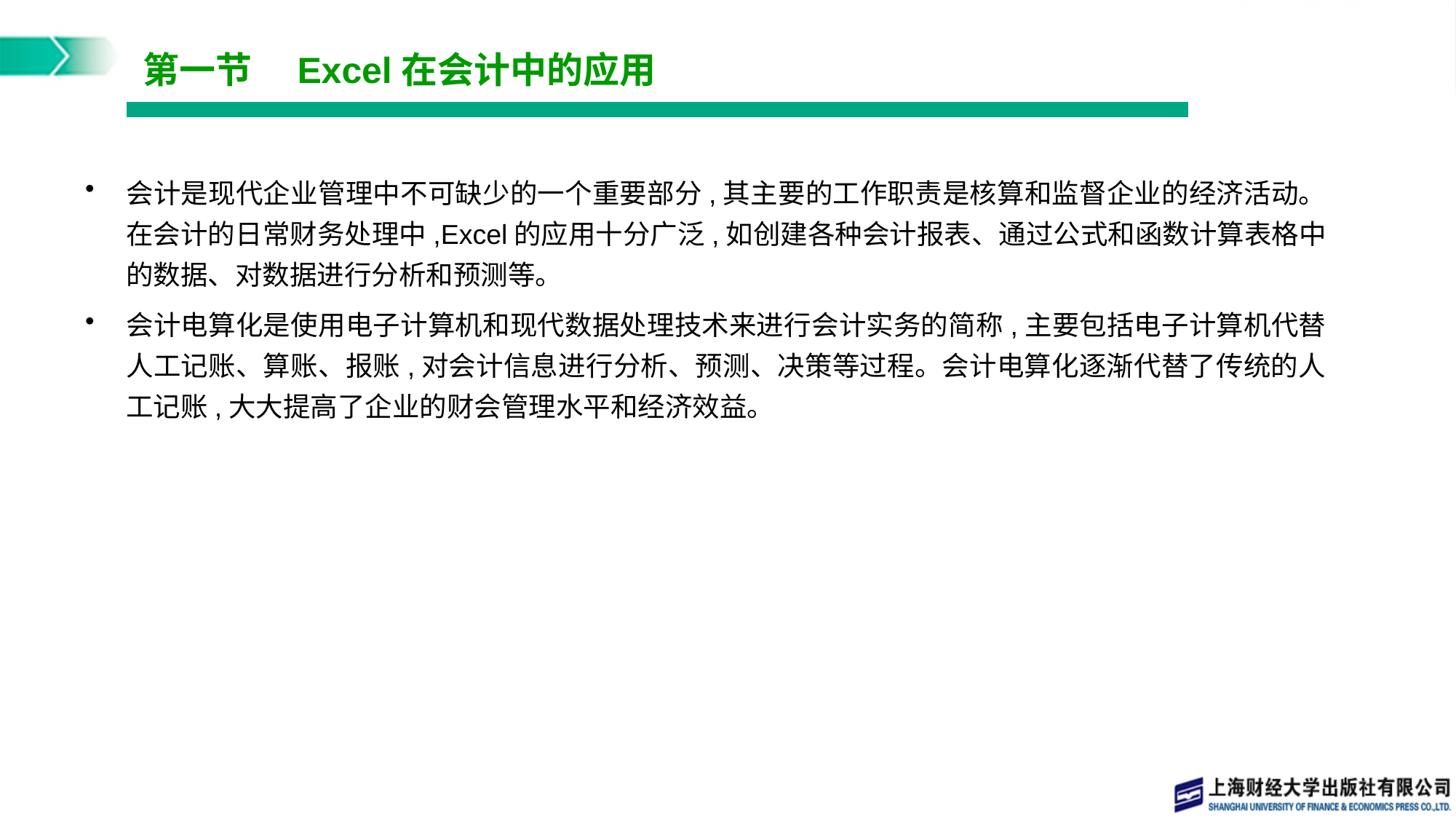

# 第一节　Excel在会计中的应用
会计是现代企业管理中不可缺少的一个重要部分,其主要的工作职责是核算和监督企业的经济活动。在会计的日常财务处理中,Excel的应用十分广泛,如创建各种会计报表、通过公式和函数计算表格中的数据、对数据进行分析和预测等。
会计电算化是使用电子计算机和现代数据处理技术来进行会计实务的简称,主要包括电子计算机代替人工记账、算账、报账,对会计信息进行分析、预测、决策等过程。会计电算化逐渐代替了传统的人工记账,大大提高了企业的财会管理水平和经济效益。